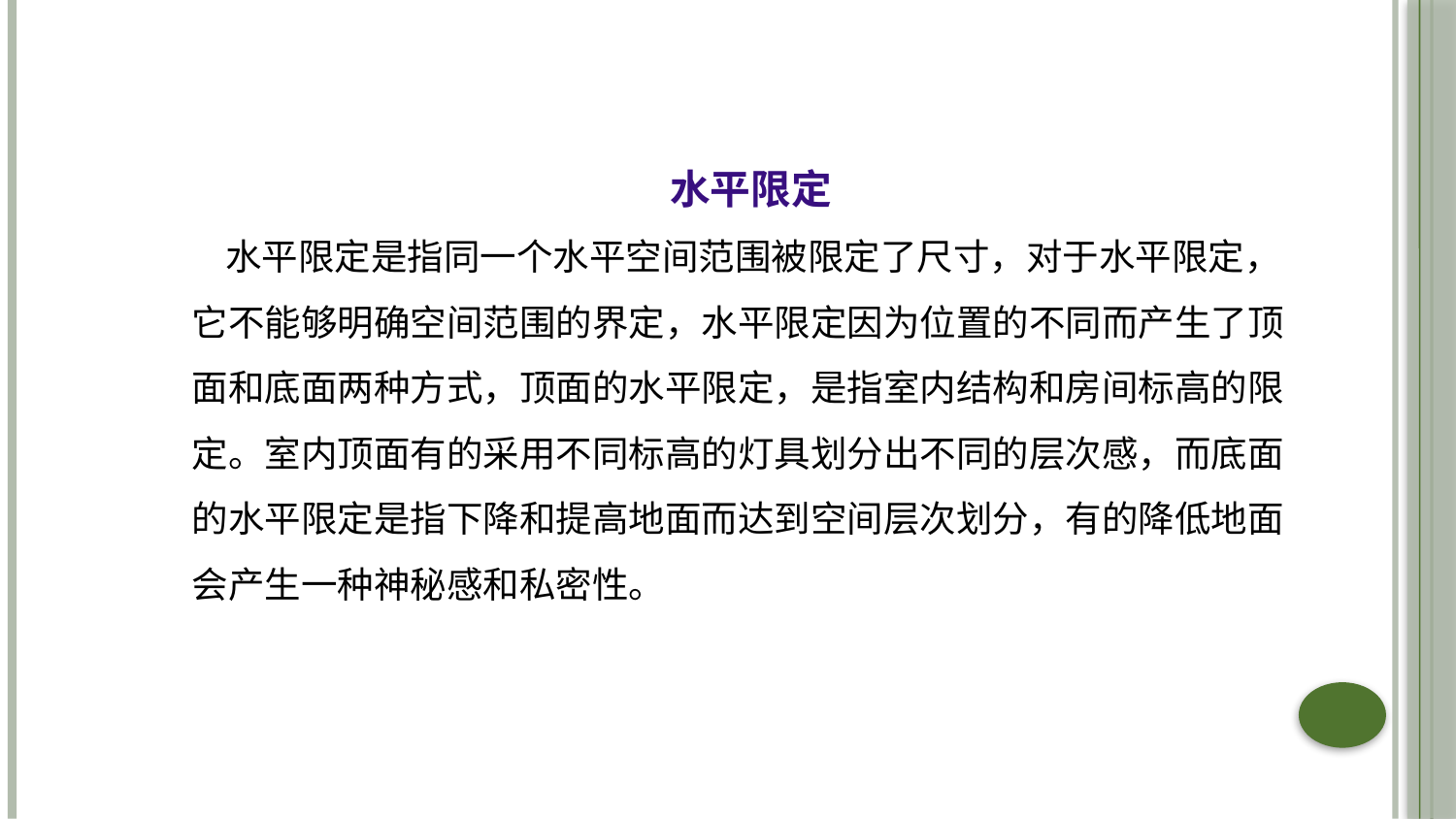

水平限定
   水平限定是指同一个水平空间范围被限定了尺寸，对于水平限定，它不能够明确空间范围的界定，水平限定因为位置的不同而产生了顶面和底面两种方式，顶面的水平限定，是指室内结构和房间标高的限定。室内顶面有的采用不同标高的灯具划分出不同的层次感，而底面的水平限定是指下降和提高地面而达到空间层次划分，有的降低地面会产生一种神秘感和私密性。